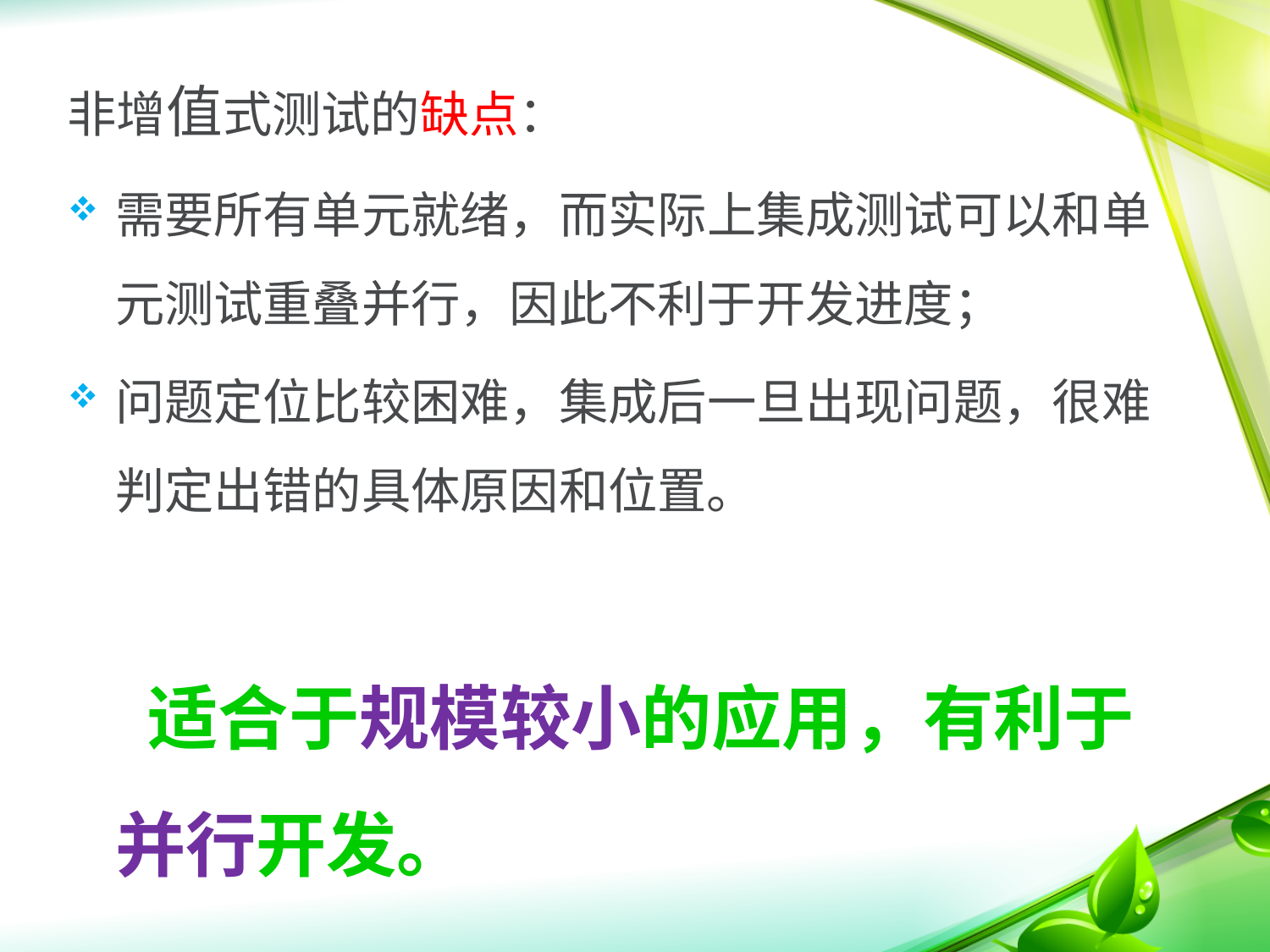

非增值式测试的缺点：
需要所有单元就绪，而实际上集成测试可以和单元测试重叠并行，因此不利于开发进度；
问题定位比较困难，集成后一旦出现问题，很难判定出错的具体原因和位置。

    适合于规模较小的应用，有利于并行开发。